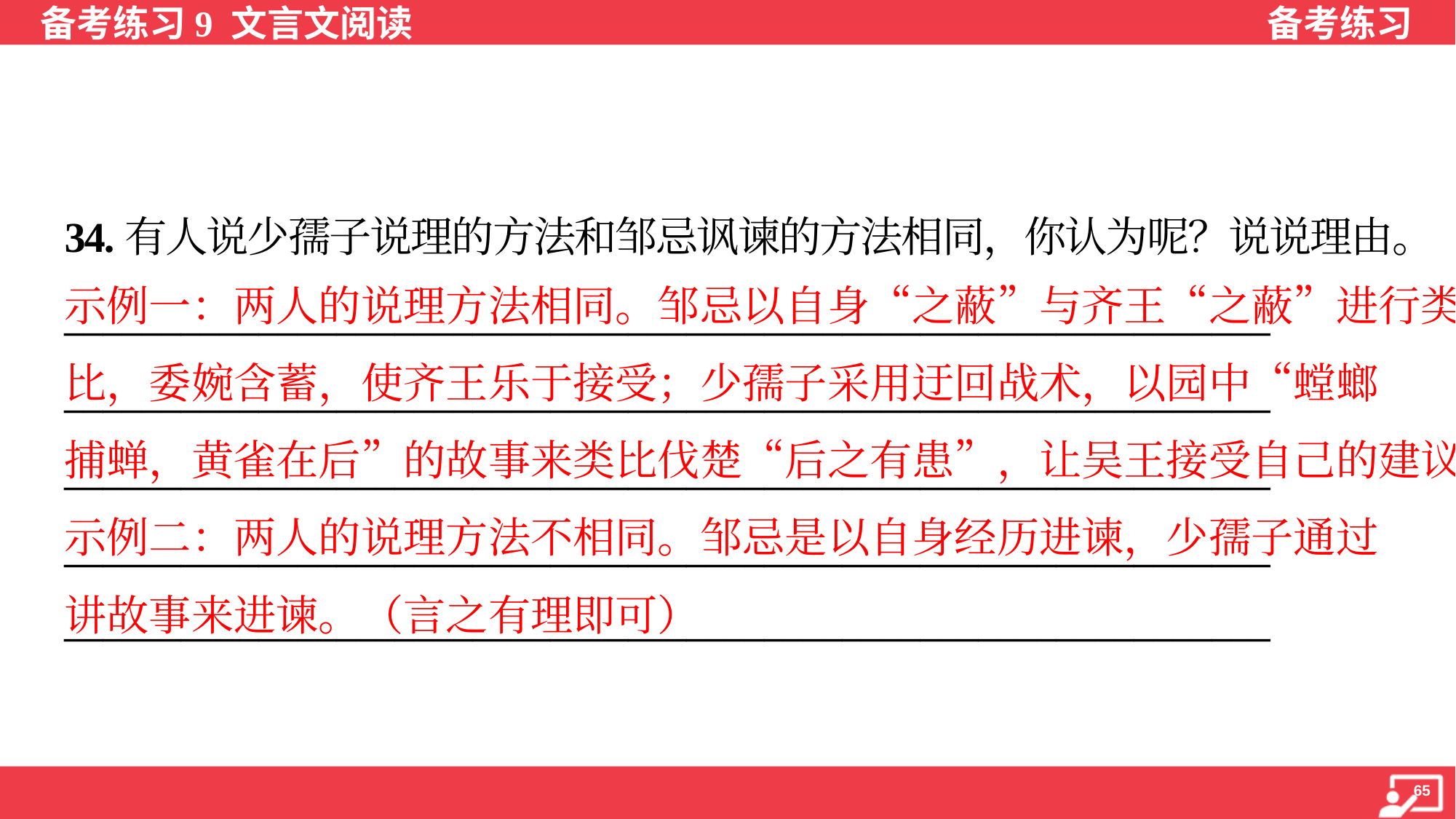

34.有人说少孺子说理的方法和邹忌讽谏的方法相同，你认为呢？说说理由。
示例一：两人的说理方法相同。邹忌以自身“之蔽”与齐王“之蔽”进行类
比，委婉含蓄，使齐王乐于接受；少孺子采用迂回战术，以园中“螳螂
捕蝉，黄雀在后”的故事来类比伐楚“后之有患”，让吴王接受自己的建议。
示例二：两人的说理方法不相同。邹忌是以自身经历进谏，少孺子通过
讲故事来进谏。（言之有理即可）
______________________________________________________________
______________________________________________________________
______________________________________________________________
______________________________________________________________
______________________________________________________________